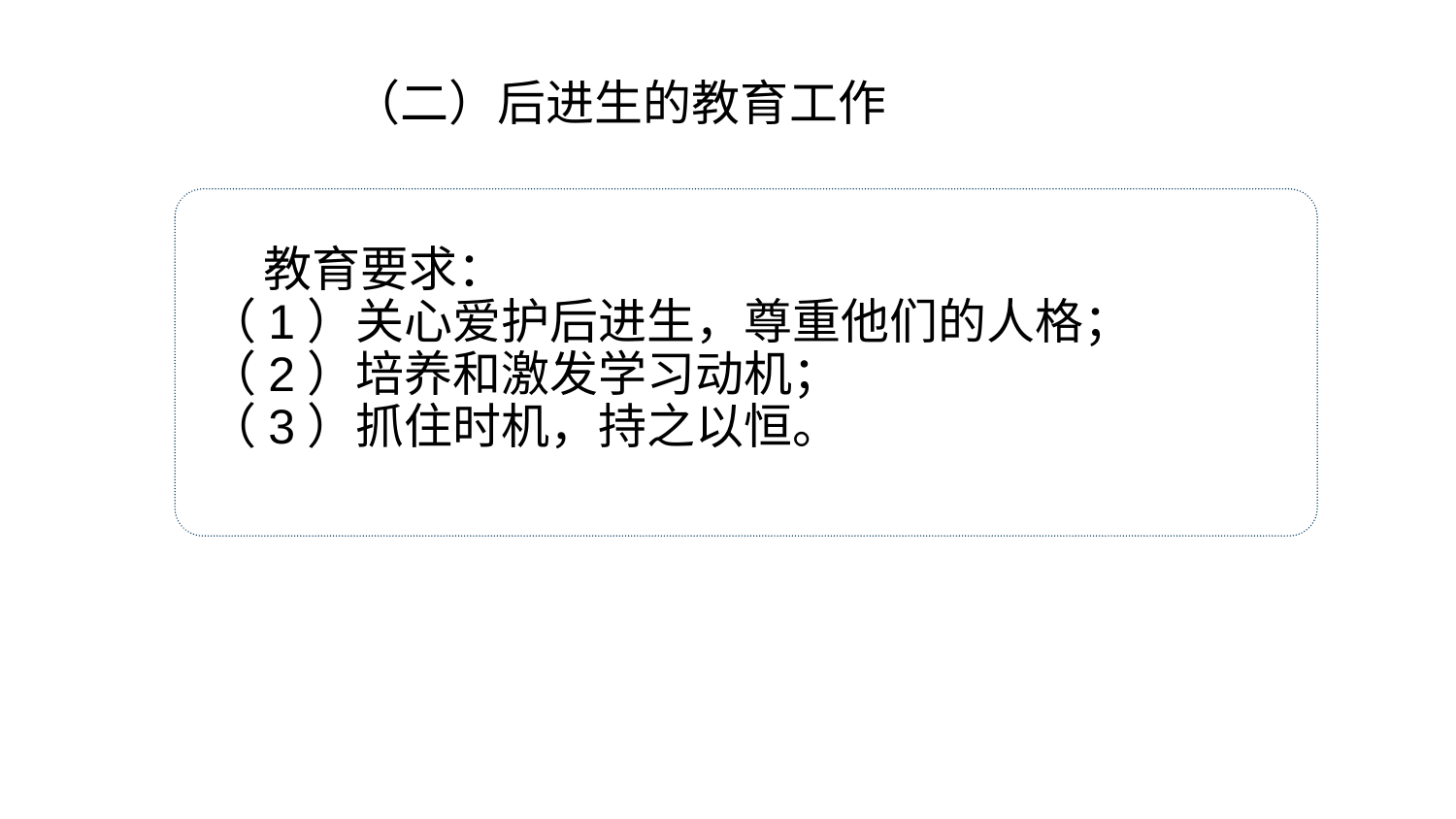

（二）后进生的教育工作

    教育要求：
（1）关心爱护后进生，尊重他们的人格；
（2）培养和激发学习动机；
（3）抓住时机，持之以恒。